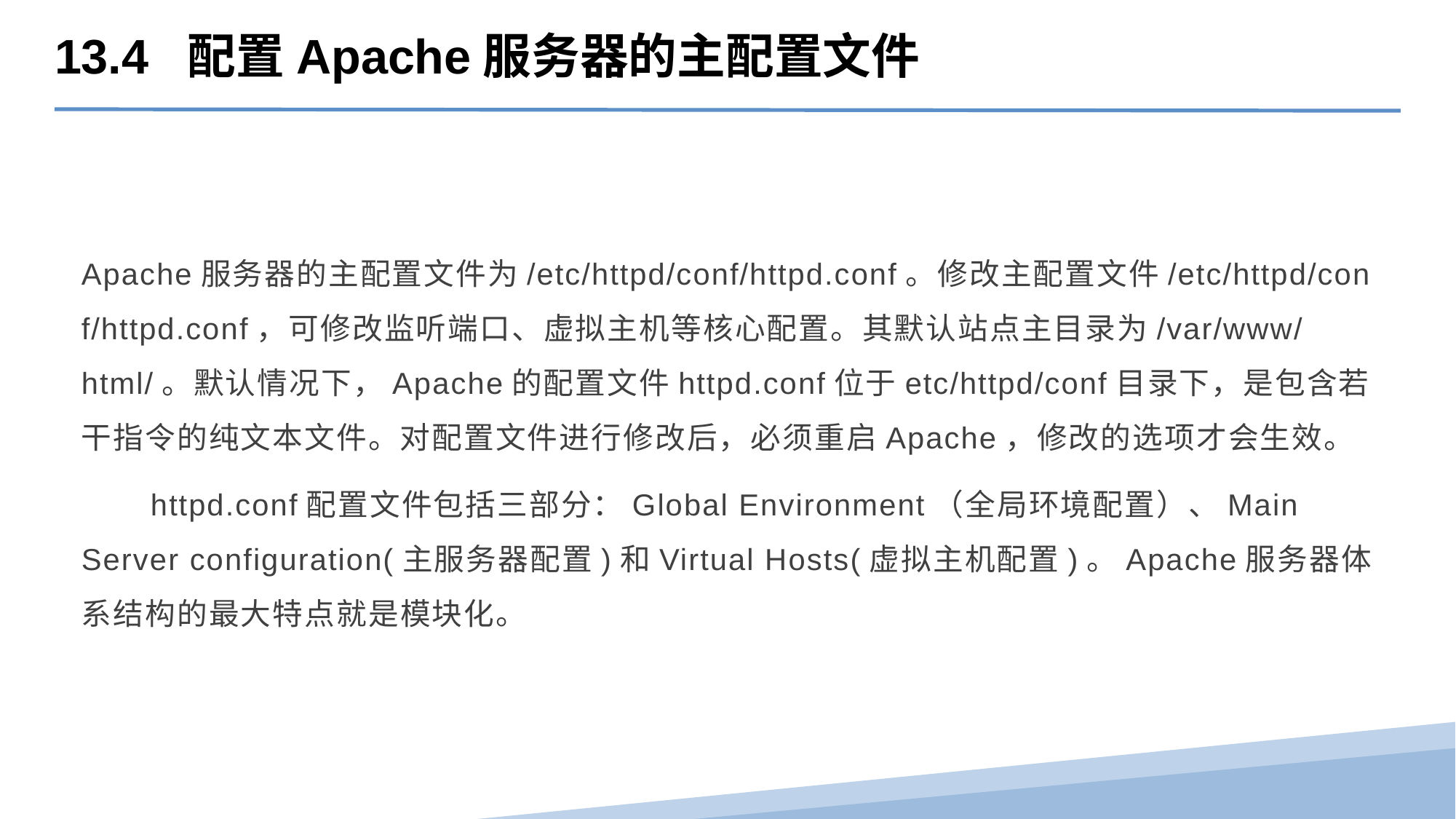

13.4  配置Apache服务器的主配置文件
       Apache服务器的主配置文件为/etc/httpd/conf/httpd.conf。修改主配置文件/etc/httpd/conf/httpd.conf，可修改监听端口、虚拟主机等核心配置。其默认站点主目录为/var/www/html/。默认情况下，Apache的配置文件httpd.conf位于etc/httpd/conf目录下，是包含若干指令的纯文本文件。对配置文件进行修改后，必须重启Apache，修改的选项才会生效。
       httpd.conf配置文件包括三部分：Global Environment（全局环境配置）、Main Server configuration(主服务器配置)和Virtual Hosts(虚拟主机配置)。Apache服务器体系结构的最大特点就是模块化。